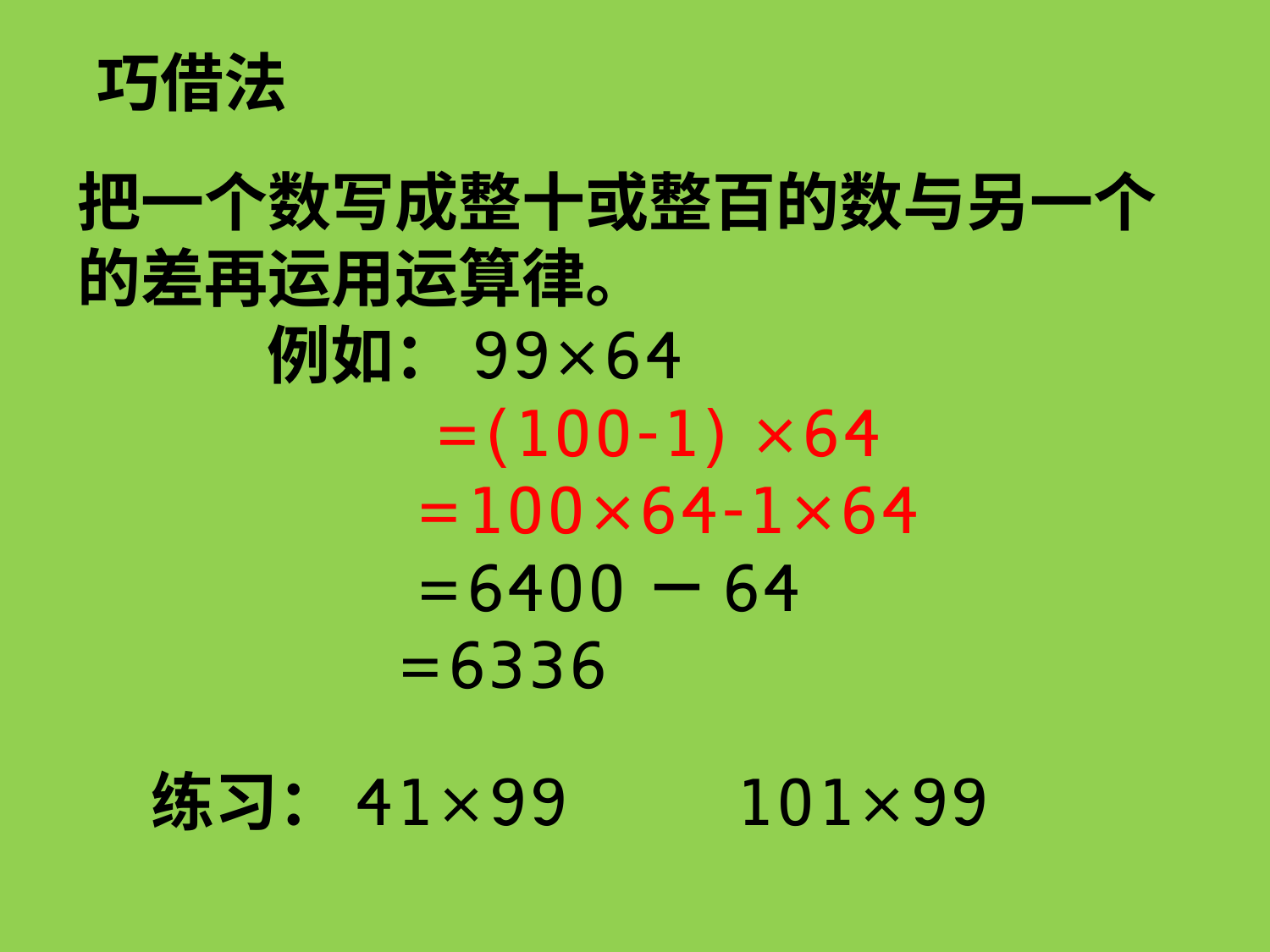

巧借法
把一个数写成整十或整百的数与另一个的差再运用运算律。
例如：99×64
         =(100-1) ×64
        =100×64-1×64
        =6400－64
       =6336
  练习：41×99         101×99